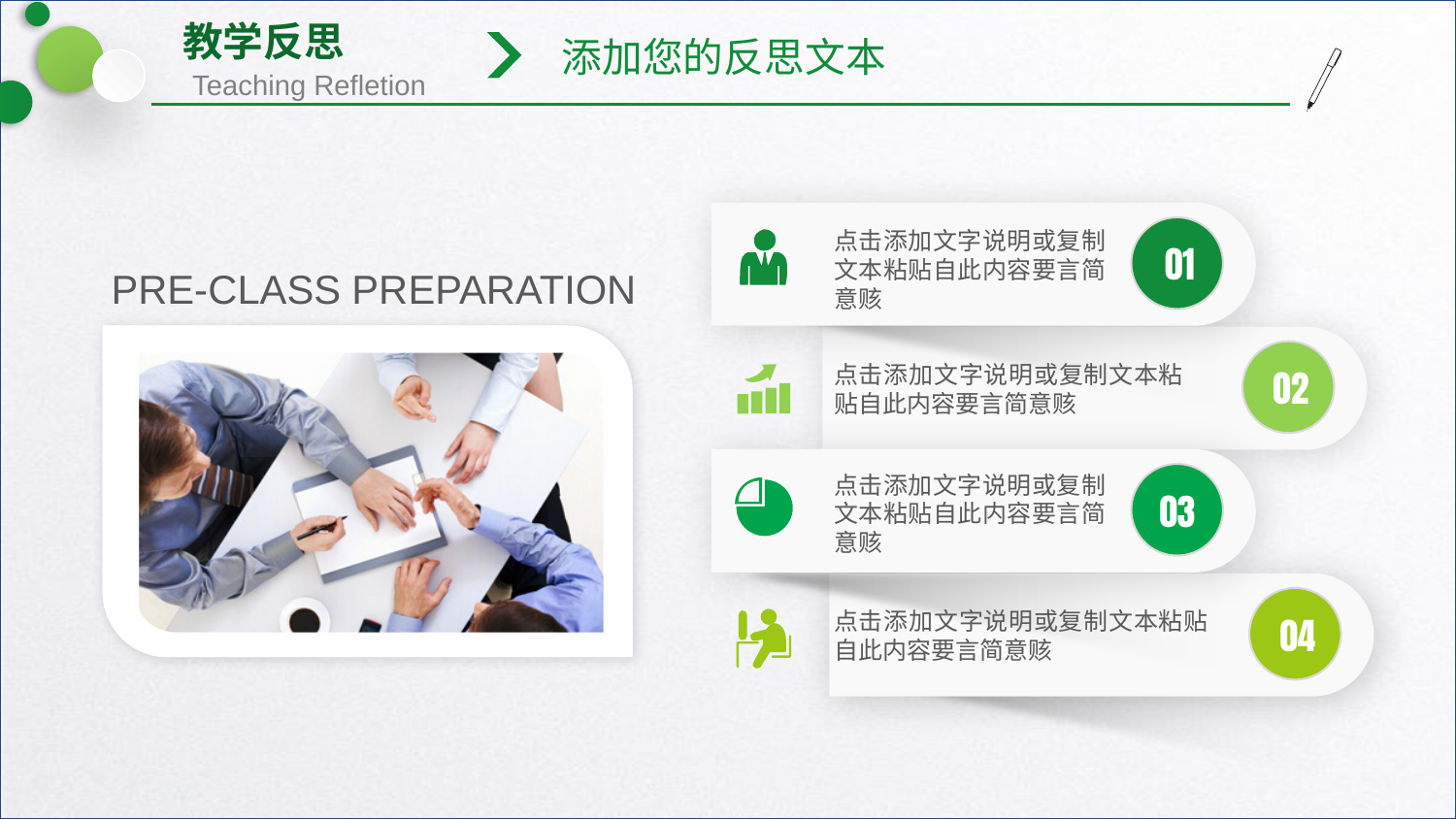

添加您的反思文本

01

点击添加文字说明或复制文本粘贴自此内容要言简意赅

PRE-CLASS PREPARATION

02
点击添加文字说明或复制文本粘贴自此内容要言简意赅

03

点击添加文字说明或复制文本粘贴自此内容要言简意赅

04

点击添加文字说明或复制文本粘贴自此内容要言简意赅